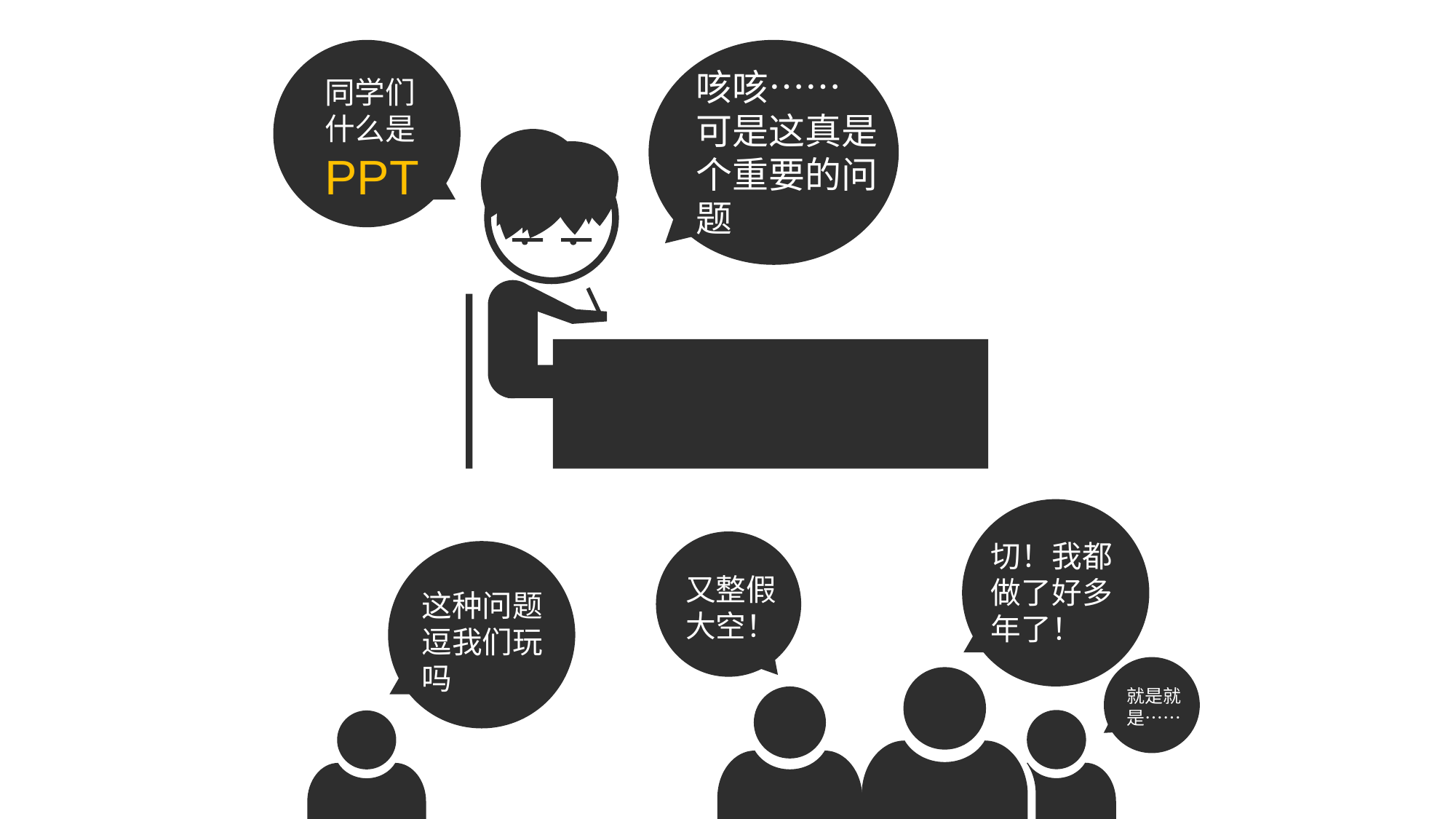

同学们
什么是PPT

咳咳……
可是这真是个重要的问题

切！我都做了好多年了！

又整假大空！

这种问题逗我们玩吗

就是就是……